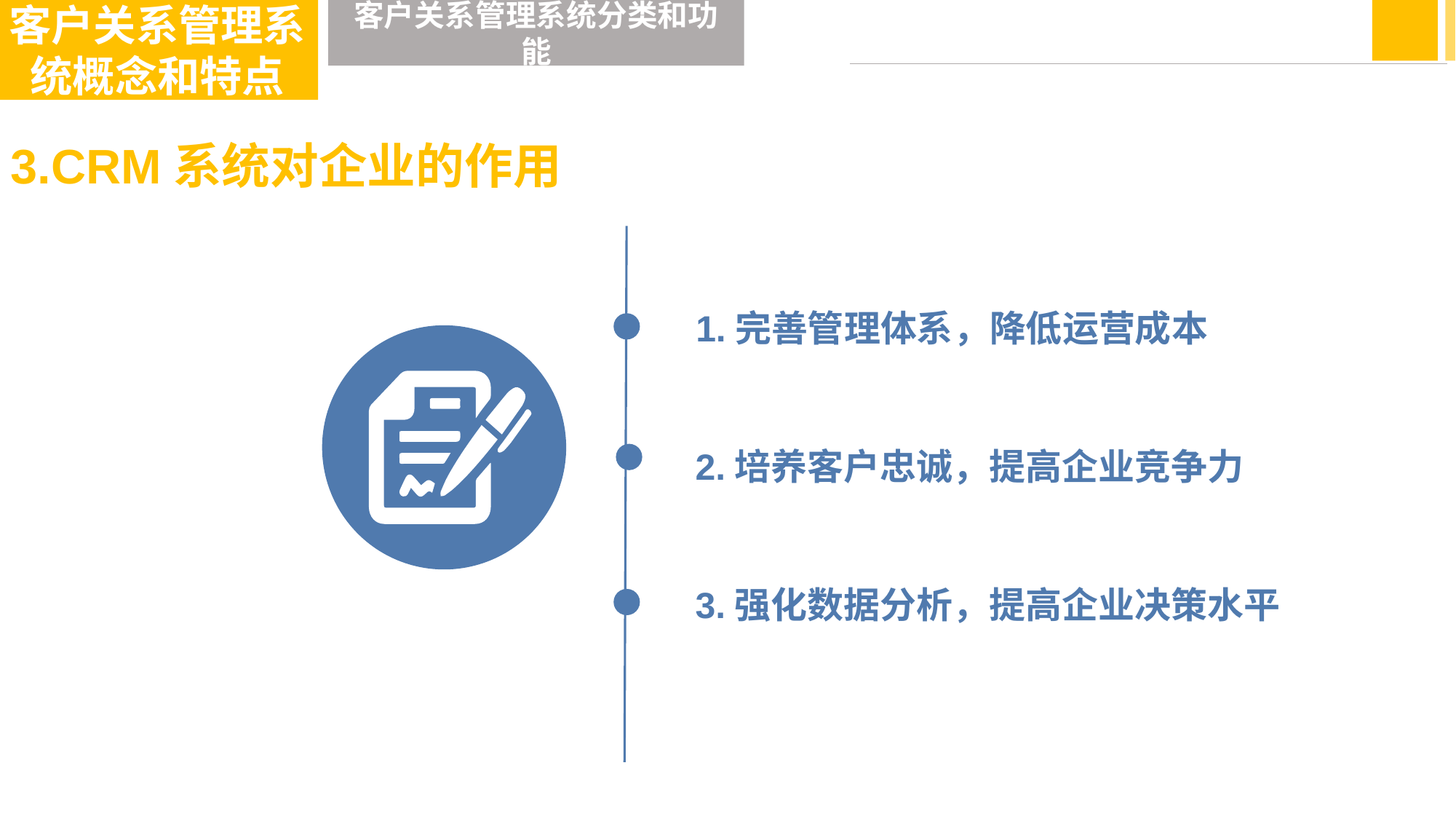

客户关系管理系统概念和特点
客户关系管理系统分类和功能

3.CRM系统对企业的作用
1.完善管理体系，降低运营成本

2.培养客户忠诚，提高企业竞争力

3.强化数据分析，提高企业决策水平